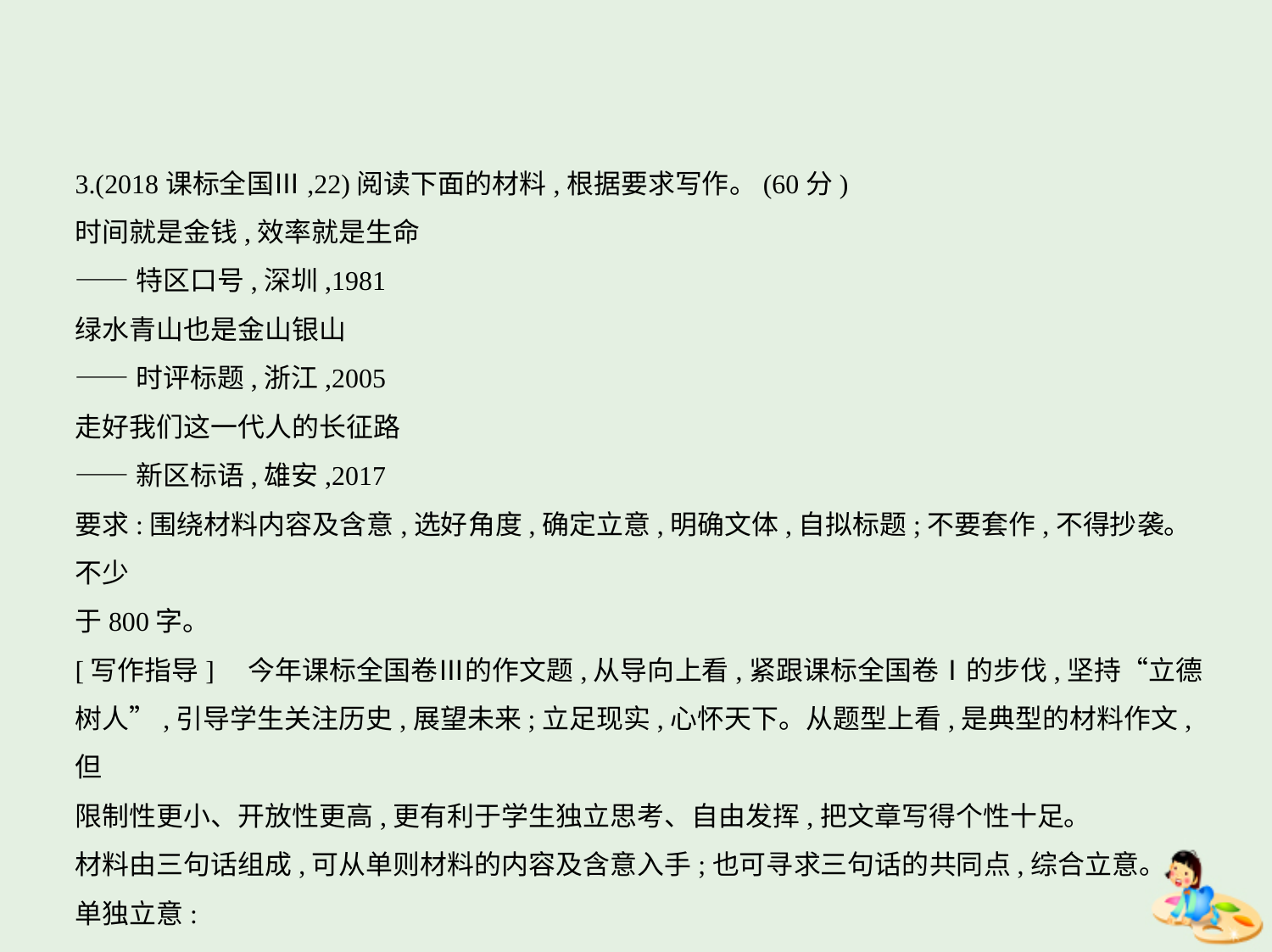

3.(2018课标全国Ⅲ,22)阅读下面的材料,根据要求写作。(60分)
时间就是金钱,效率就是生命
——特区口号,深圳,1981
绿水青山也是金山银山
——时评标题,浙江,2005
走好我们这一代人的长征路
——新区标语,雄安,2017
要求:围绕材料内容及含意,选好角度,确定立意,明确文体,自拟标题;不要套作,不得抄袭。不少
于800字。
[写作指导]　今年课标全国卷Ⅲ的作文题,从导向上看,紧跟课标全国卷Ⅰ的步伐,坚持“立德
树人”,引导学生关注历史,展望未来;立足现实,心怀天下。从题型上看,是典型的材料作文,但
限制性更小、开放性更高,更有利于学生独立思考、自由发挥,把文章写得个性十足。
材料由三句话组成,可从单则材料的内容及含意入手;也可寻求三句话的共同点,综合立意。
单独立意: